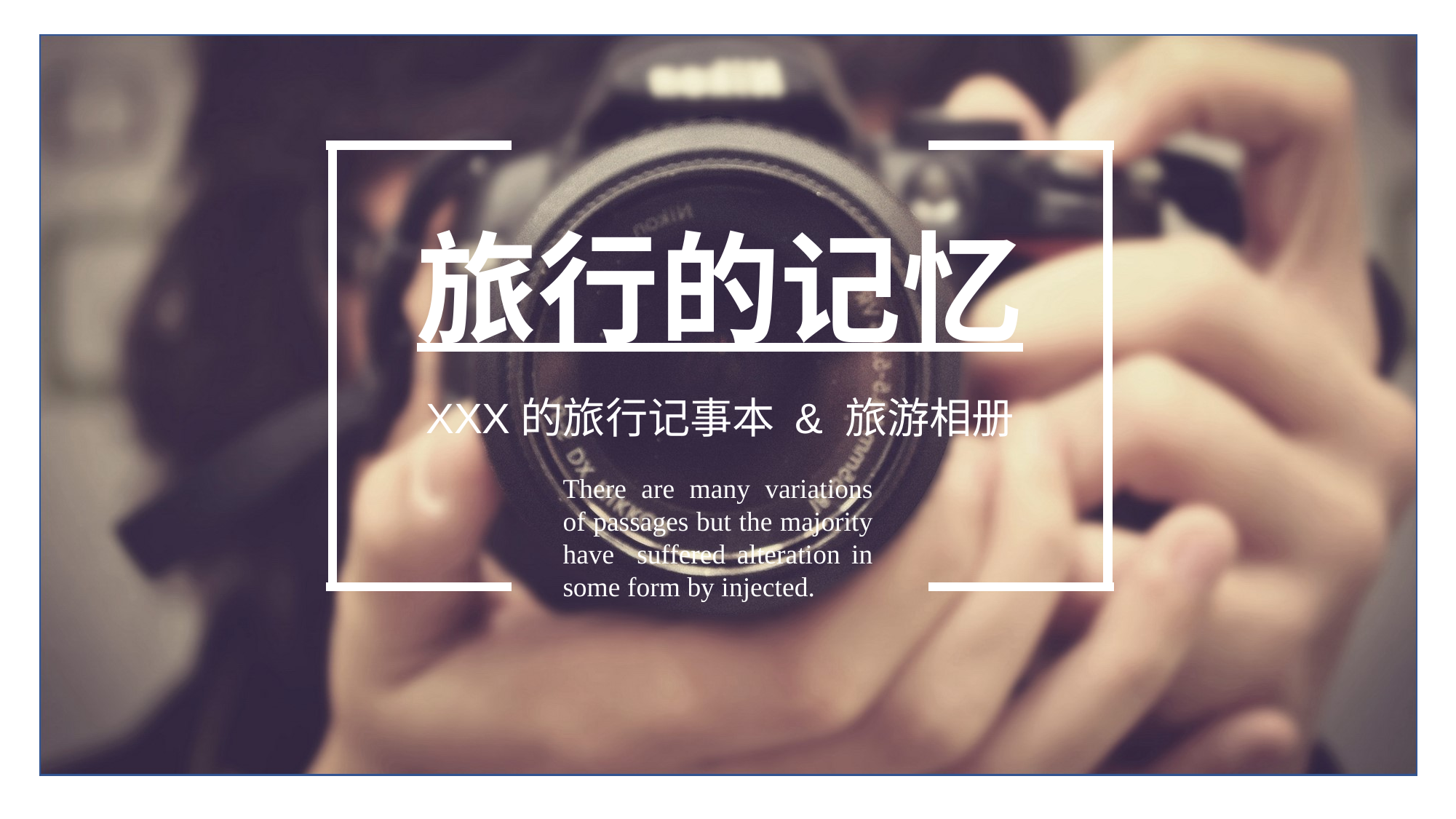

旅行的记忆
XXX的旅行记事本 & 旅游相册
There are many variations of passages but the majority have  suffered alteration in some form by injected.